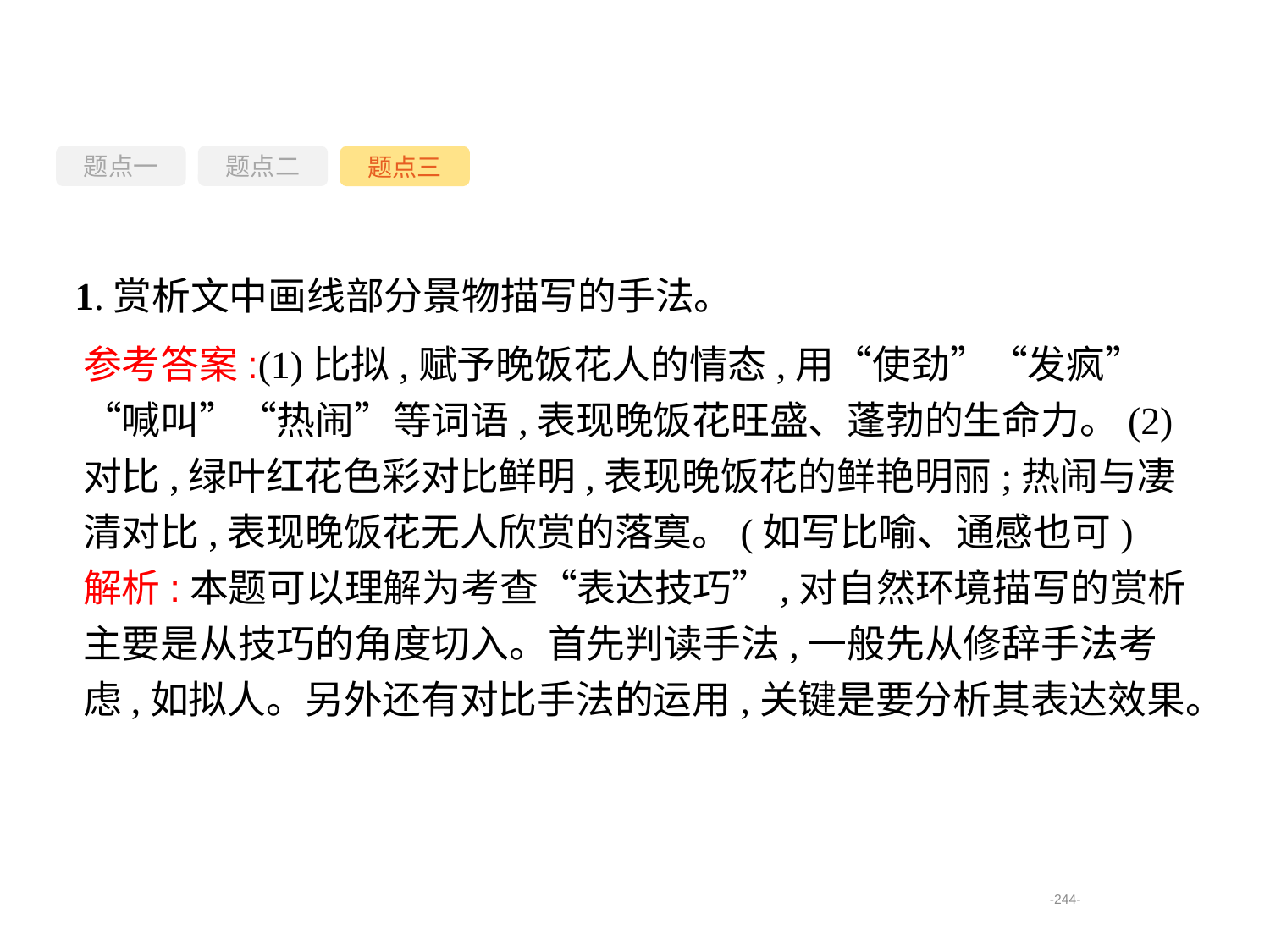

题点一
题点三
题点二
1.赏析文中画线部分景物描写的手法。
参考答案:(1)比拟,赋予晚饭花人的情态,用“使劲”“发疯”“喊叫”“热闹”等词语,表现晚饭花旺盛、蓬勃的生命力。(2)对比,绿叶红花色彩对比鲜明,表现晚饭花的鲜艳明丽;热闹与凄清对比,表现晚饭花无人欣赏的落寞。(如写比喻、通感也可)
解析:本题可以理解为考查“表达技巧”,对自然环境描写的赏析主要是从技巧的角度切入。首先判读手法,一般先从修辞手法考虑,如拟人。另外还有对比手法的运用,关键是要分析其表达效果。
-244-